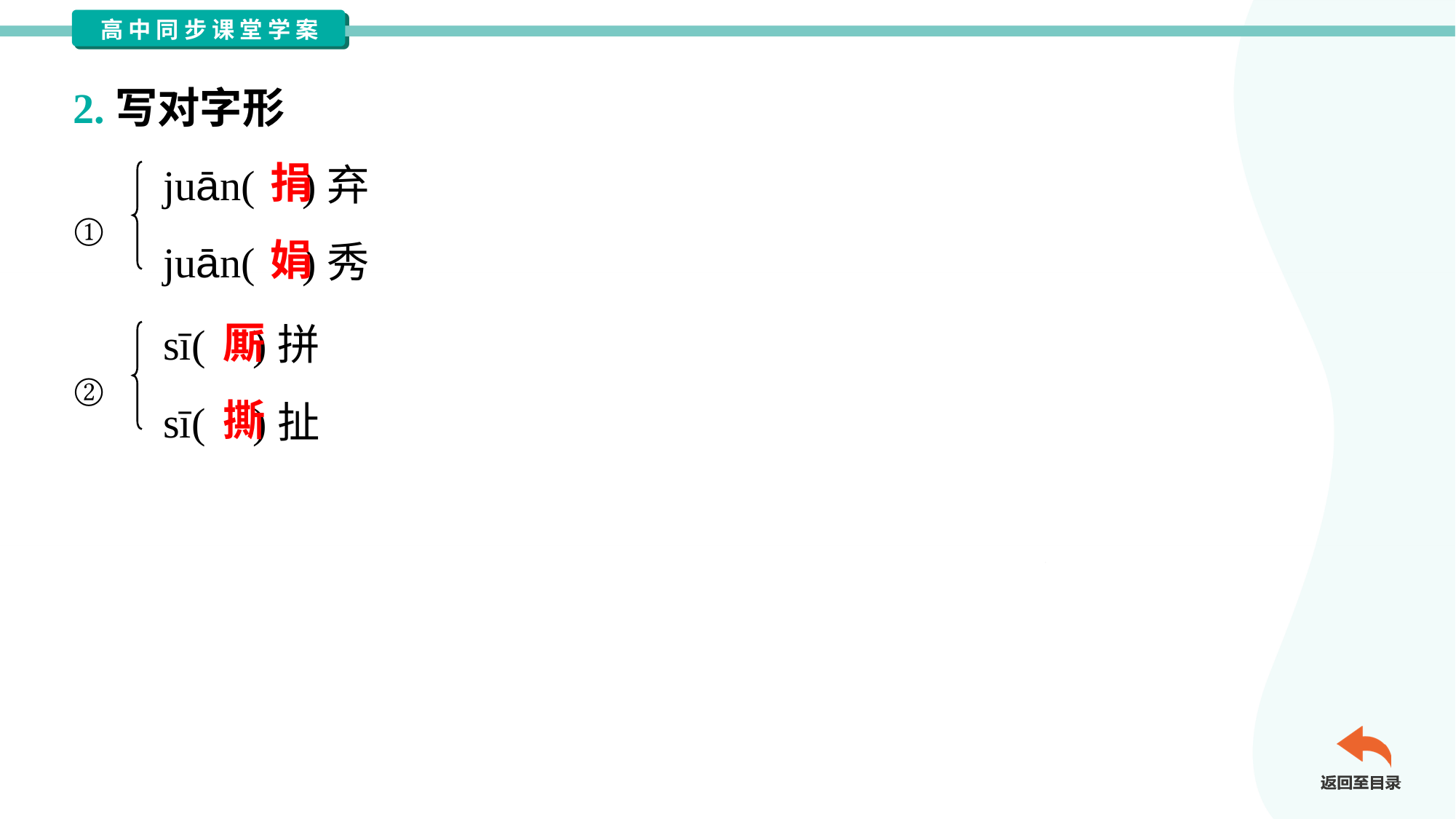

2.写对字形
juān(    )弃
juān(    )秀
捐

①

娟
sī(    )拼
sī(    )扯
厮

②

撕